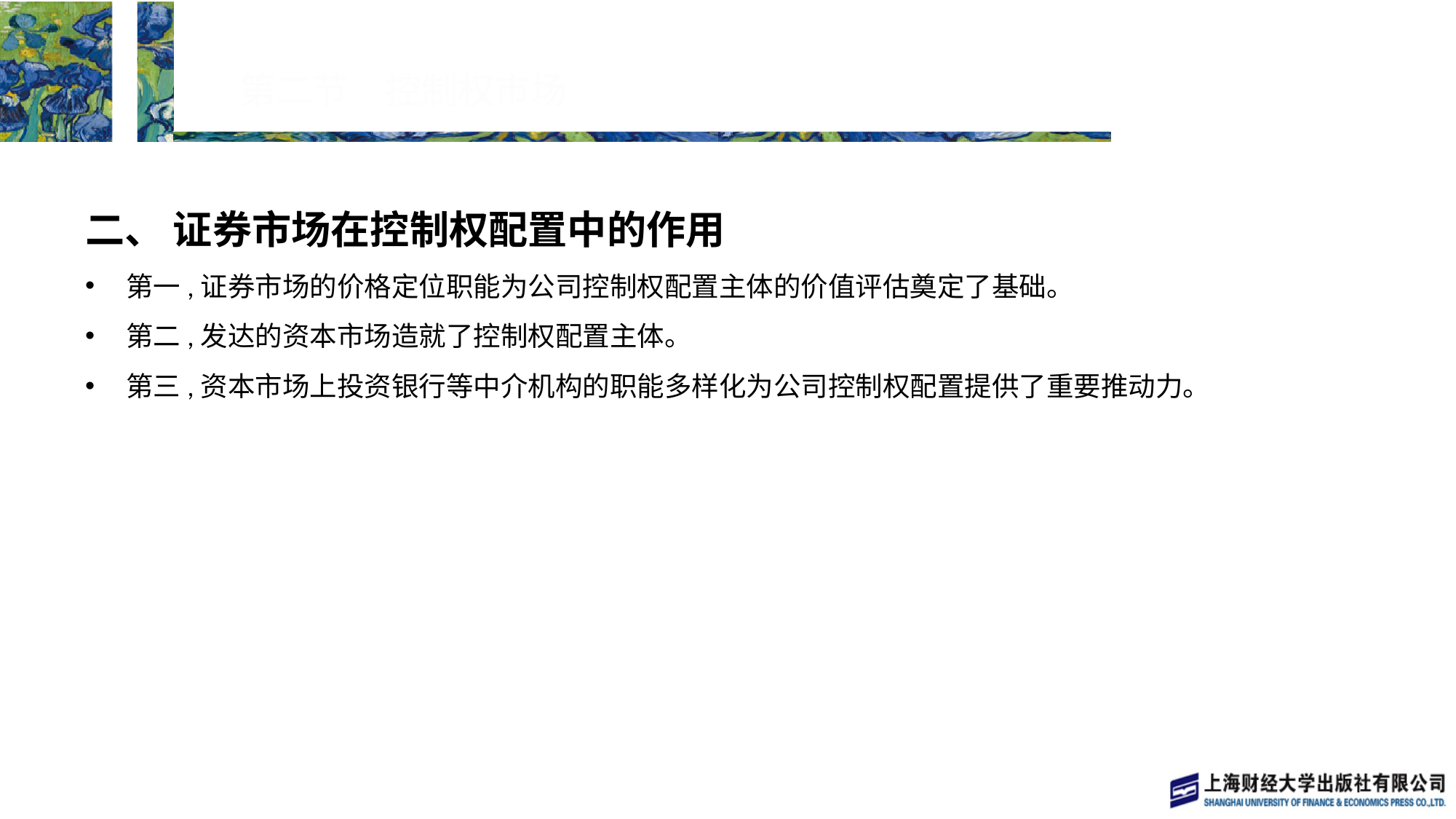

# 第二节　控制权市场
二、 证券市场在控制权配置中的作用
第一,证券市场的价格定位职能为公司控制权配置主体的价值评估奠定了基础。
第二,发达的资本市场造就了控制权配置主体。
第三,资本市场上投资银行等中介机构的职能多样化为公司控制权配置提供了重要推动力。